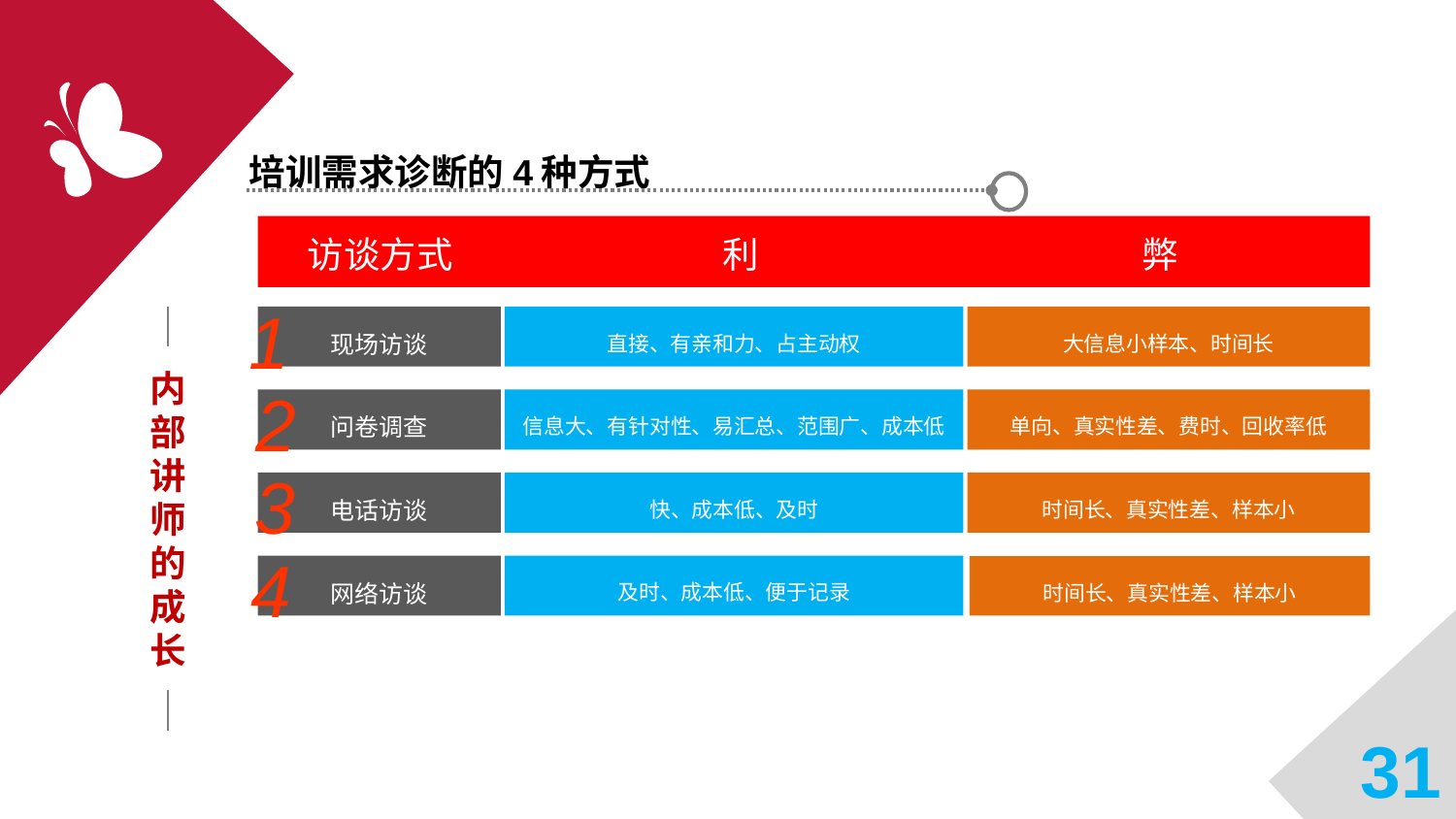

培训需求诊断的4种方式

访谈方式
利
弊
1
现场访谈
直接、有亲和力、占主动权
大信息小样本、时间长
内部讲师的成长
2
问卷调查
信息大、有针对性、易汇总、范围广、成本低
单向、真实性差、费时、回收率低
3
电话访谈
快、成本低、及时
时间长、真实性差、样本小
4
网络访谈
及时、成本低、便于记录
时间长、真实性差、样本小

31